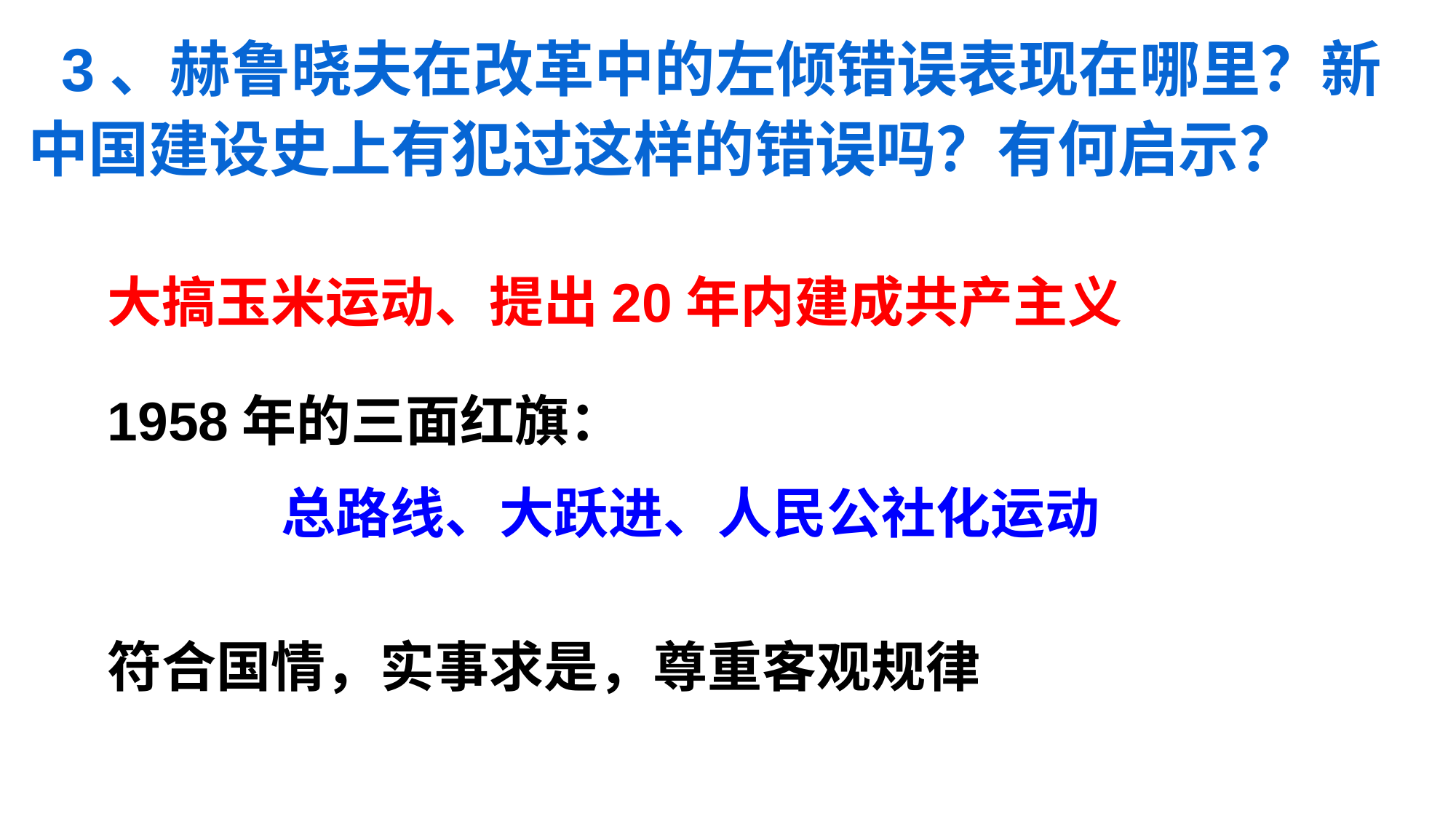

3、赫鲁晓夫在改革中的左倾错误表现在哪里？新中国建设史上有犯过这样的错误吗？有何启示？
大搞玉米运动、提出20年内建成共产主义
1958年的三面红旗：
             总路线、大跃进、人民公社化运动
符合国情，实事求是，尊重客观规律